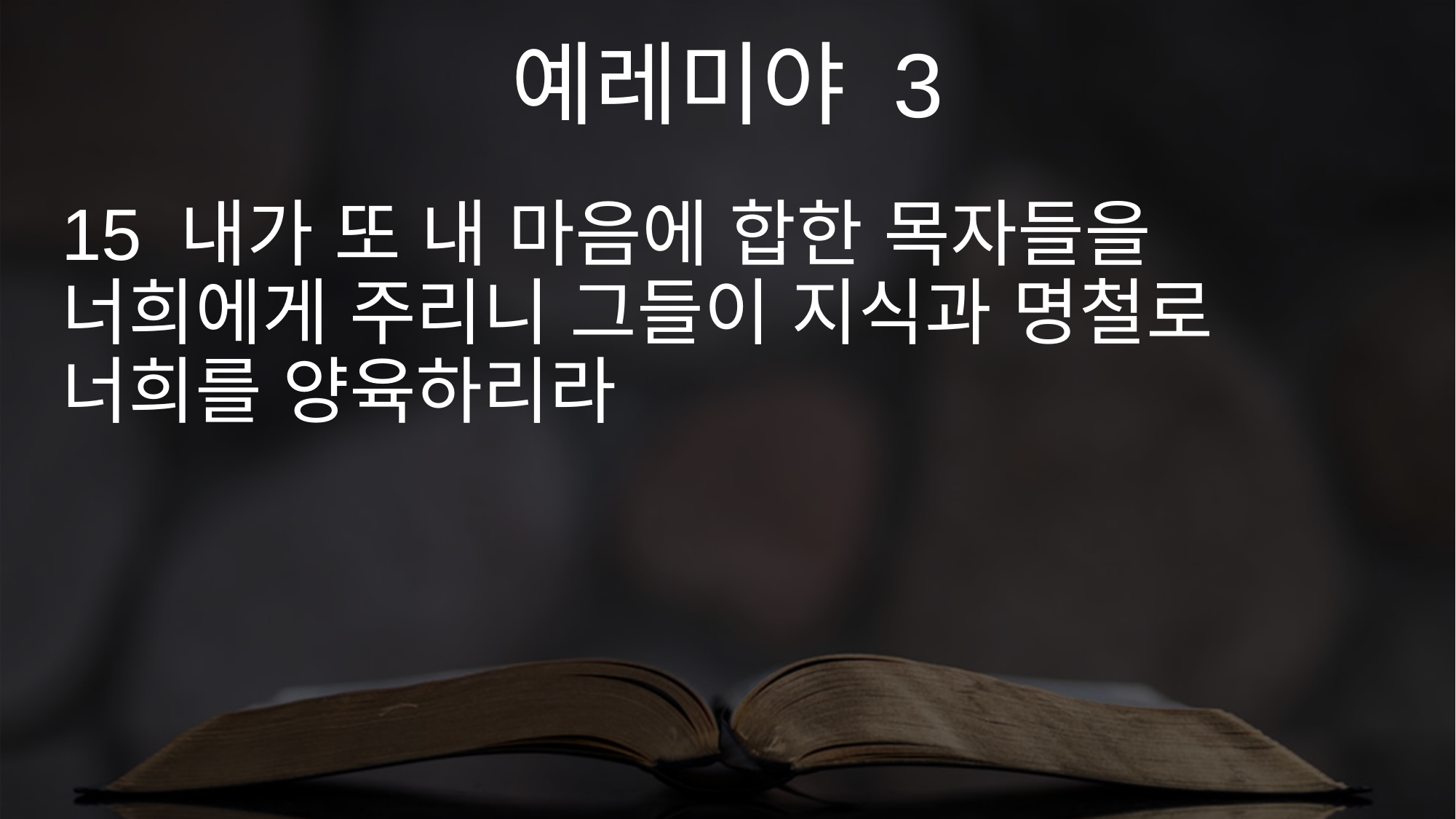

예레미야 3
15 내가 또 내 마음에 합한 목자들을 너희에게 주리니 그들이 지식과 명철로 너희를 양육하리라